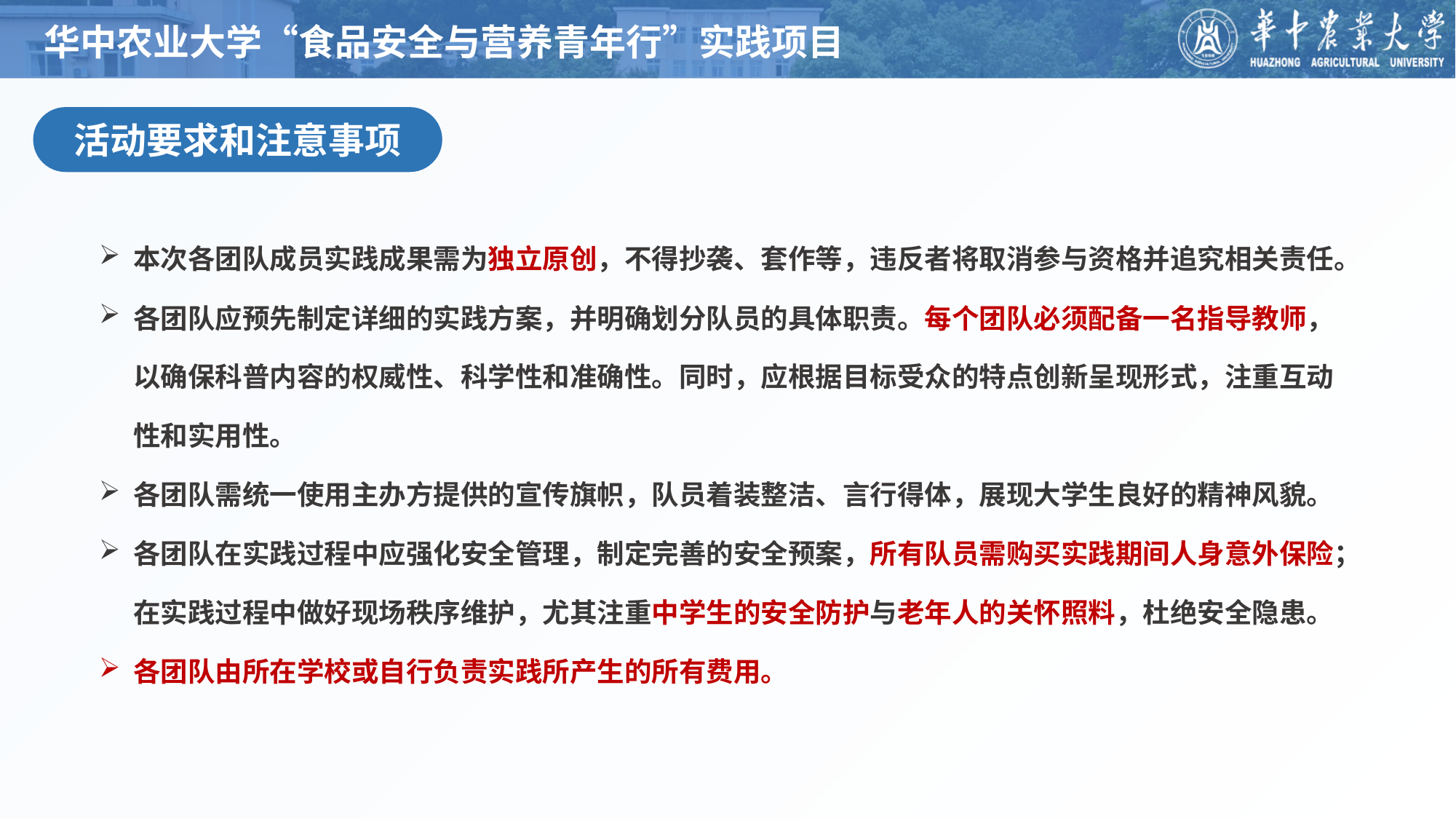

华中农业大学“食品安全与营养青年行”实践项目
活动要求和注意事项
本次各团队成员实践成果需为独立原创，不得抄袭、套作等，违反者将取消参与资格并追究相关责任。
各团队应预先制定详细的实践方案，并明确划分队员的具体职责。每个团队必须配备一名指导教师，以确保科普内容的权威性、科学性和准确性。同时，应根据目标受众的特点创新呈现形式，注重互动性和实用性。
各团队需统一使用主办方提供的宣传旗帜，队员着装整洁、言行得体，展现大学生良好的精神风貌。
各团队在实践过程中应强化安全管理，制定完善的安全预案，所有队员需购买实践期间人身意外保险；在实践过程中做好现场秩序维护，尤其注重中学生的安全防护与老年人的关怀照料，杜绝安全隐患。
各团队由所在学校或自行负责实践所产生的所有费用。